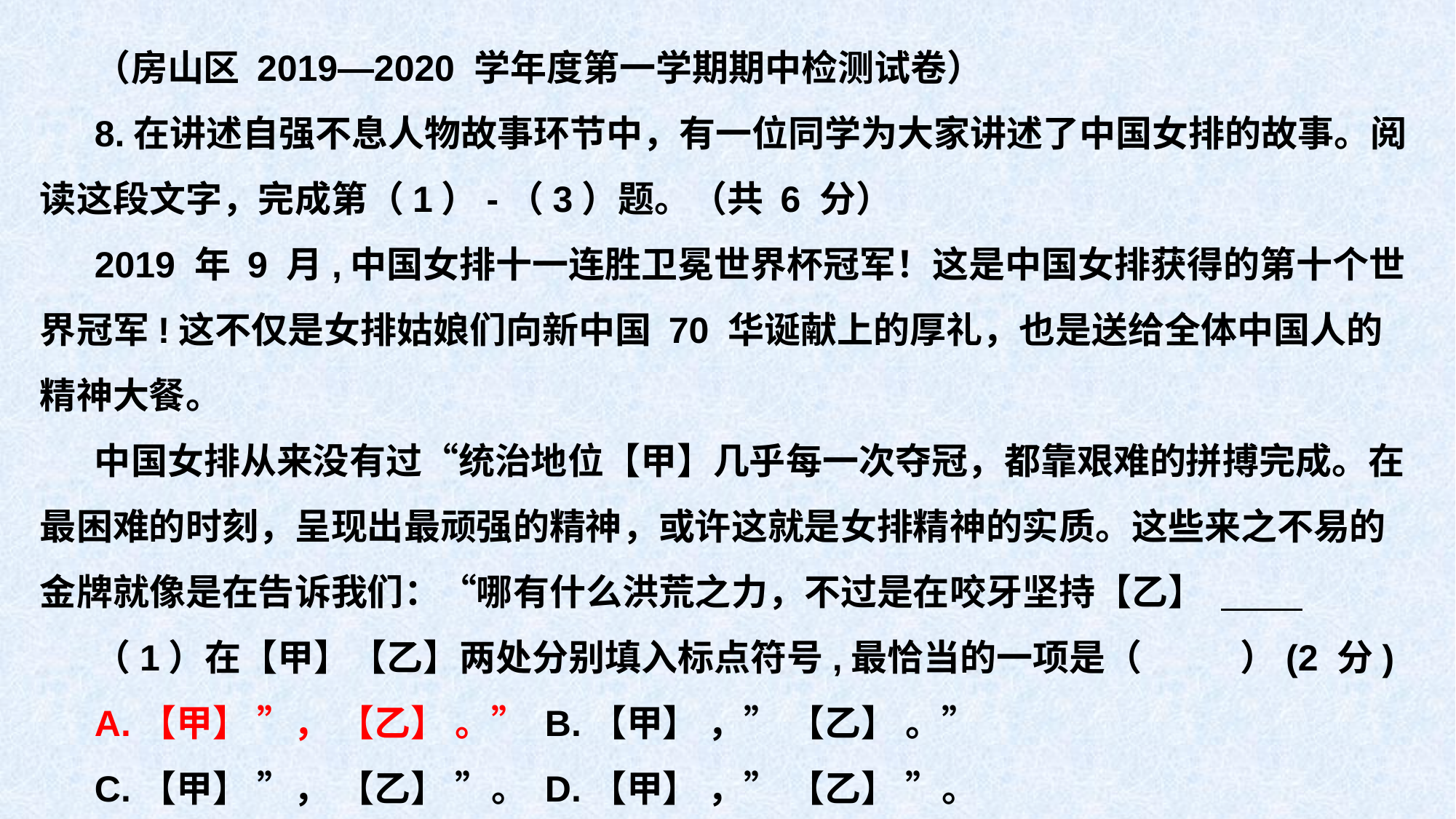

（房山区 2019—2020 学年度第一学期期中检测试卷）
8.在讲述自强不息人物故事环节中，有一位同学为大家讲述了中国女排的故事。阅读这段文字，完成第（1）-（3）题。（共 6 分）
2019 年 9 月,中国女排十一连胜卫冕世界杯冠军！这是中国女排获得的第十个世界冠军!这不仅是女排姑娘们向新中国 70 华诞献上的厚礼，也是送给全体中国人的精神大餐。
中国女排从来没有过“统治地位【甲】几乎每一次夺冠，都靠艰难的拼搏完成。在最困难的时刻，呈现出最顽强的精神，或许这就是女排精神的实质。这些来之不易的金牌就像是在告诉我们：“哪有什么洪荒之力，不过是在咬牙坚持【乙】
（1）在【甲】【乙】两处分别填入标点符号,最恰当的一项是（	）(2 分)
A.【甲】 ”， 【乙】 。” B.【甲】 ，” 【乙】 。”
C.【甲】 ”， 【乙】 ”。 D.【甲】 ，” 【乙】 ”。